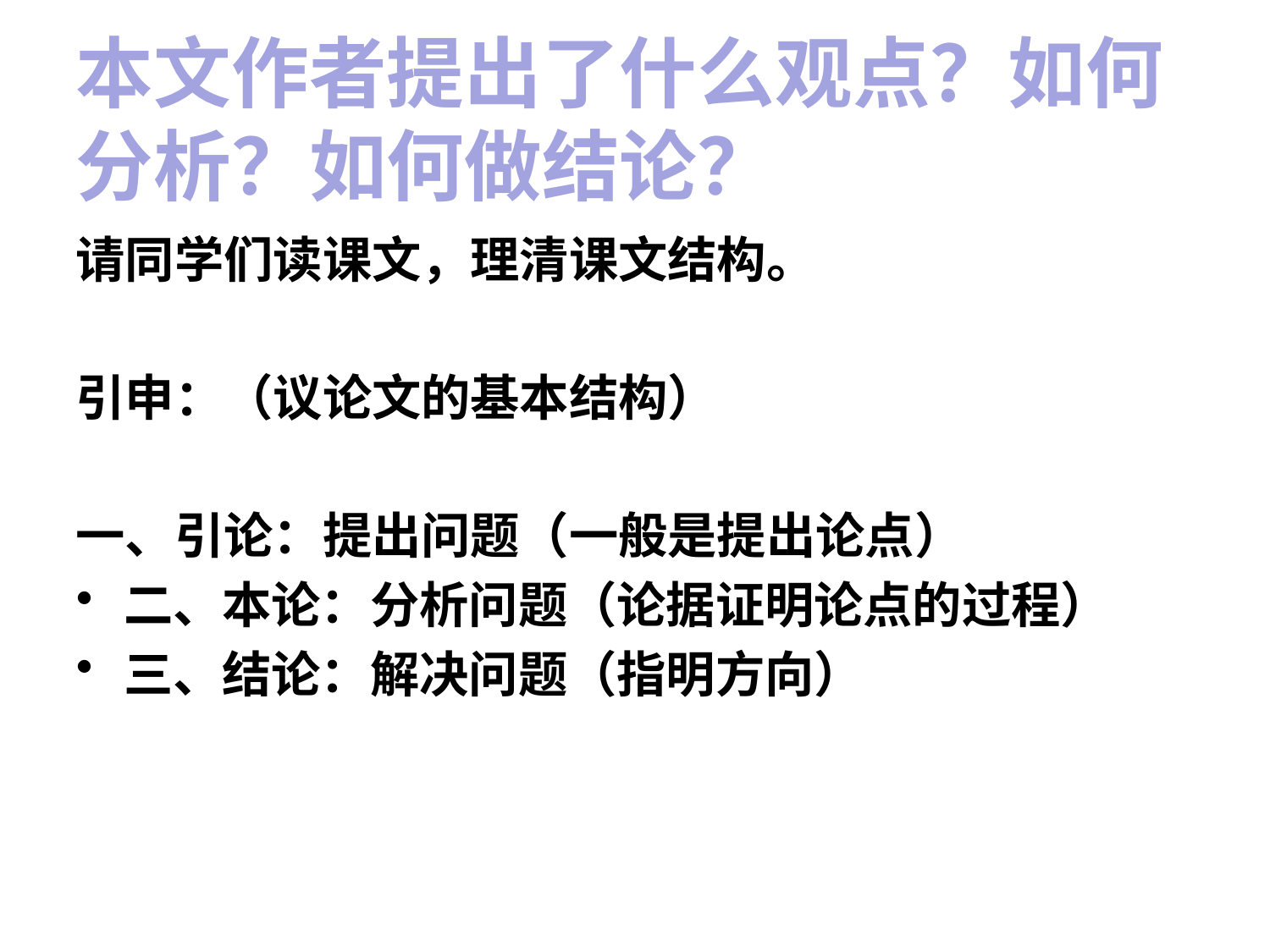

# 本文作者提出了什么观点？如何分析？如何做结论？
请同学们读课文，理清课文结构。

引申：（议论文的基本结构）

一、引论：提出问题（一般是提出论点）
二、本论：分析问题（论据证明论点的过程）
三、结论：解决问题（指明方向）